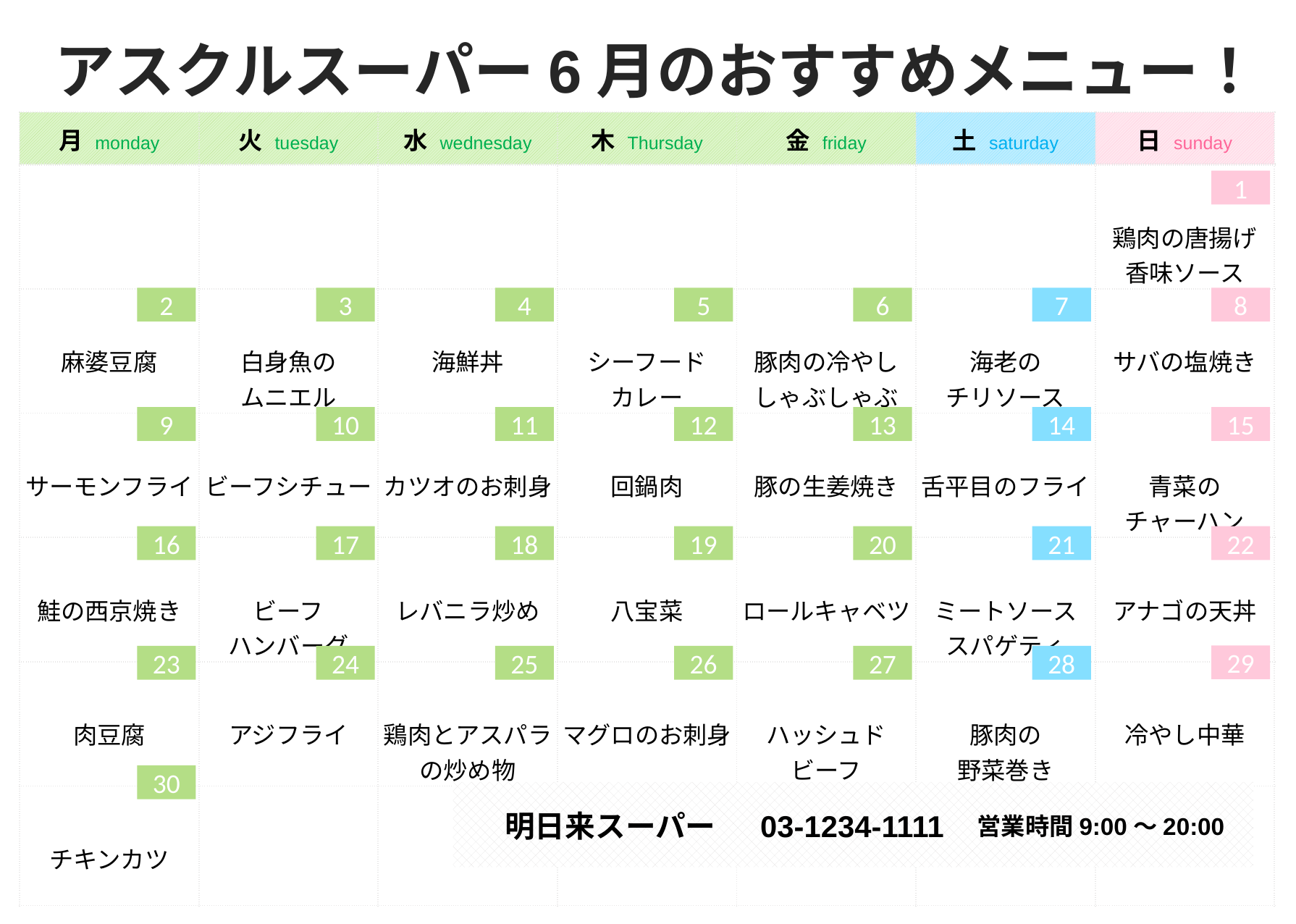

アスクルスーパー6月のおすすめメニュー！
| 月 monday | 火 tuesday | 水 wednesday | 木 Thursday | 金 friday | 土 saturday | 日 sunday |
| --- | --- | --- | --- | --- | --- | --- |
|  |  |  |  |  |  | 鶏肉の唐揚げ 香味ソース |
| 麻婆豆腐 | 白身魚の ムニエル | 海鮮丼 | シーフード カレー | 豚肉の冷やし しゃぶしゃぶ | 海老の チリソース | サバの塩焼き |
| サーモンフライ | ビーフシチュー | カツオのお刺身 | 回鍋肉 | 豚の生姜焼き | 舌平目のフライ | 青菜の チャーハン |
| 鮭の西京焼き | ビーフ ハンバーグ | レバニラ炒め | 八宝菜 | ロールキャベツ | ミートソース スパゲティ | アナゴの天丼 |
| 肉豆腐 | アジフライ | 鶏肉とアスパラ の炒め物 | マグロのお刺身 | ハッシュド ビーフ | 豚肉の 野菜巻き | 冷やし中華 |
| チキンカツ |  |  |  |  |  |  |
1
2
3
4
5
6
7
8
9
10
11
12
13
14
15
16
17
18
19
20
21
22
29
23
24
25
26
27
28
30

明日来スーパー
03-1234-1111
営業時間9:00～20:00